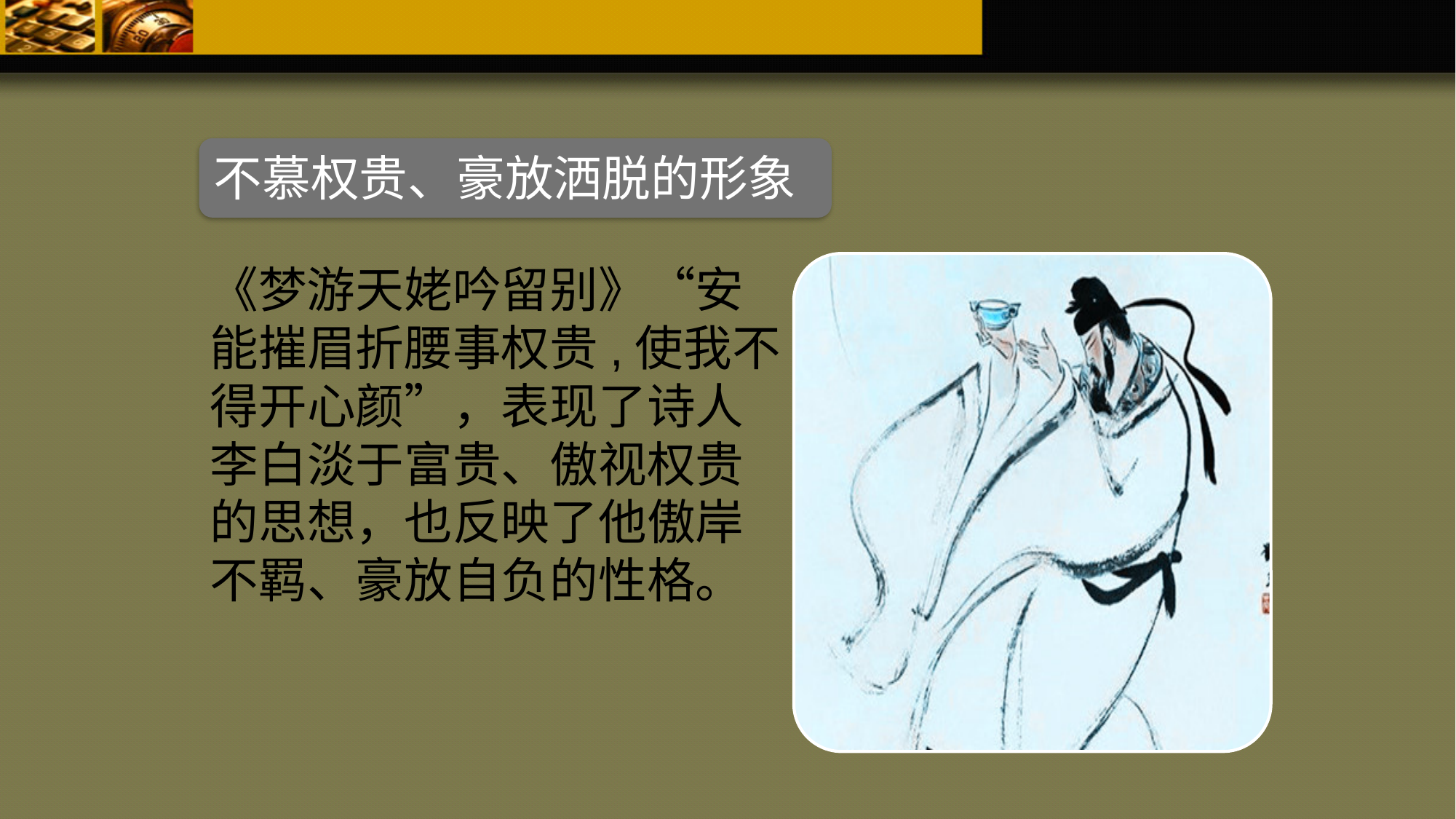

不慕权贵、豪放洒脱的形象
《梦游天姥吟留别》“安能摧眉折腰事权贵,使我不得开心颜”，表现了诗人李白淡于富贵、傲视权贵的思想，也反映了他傲岸不羁、豪放自负的性格。